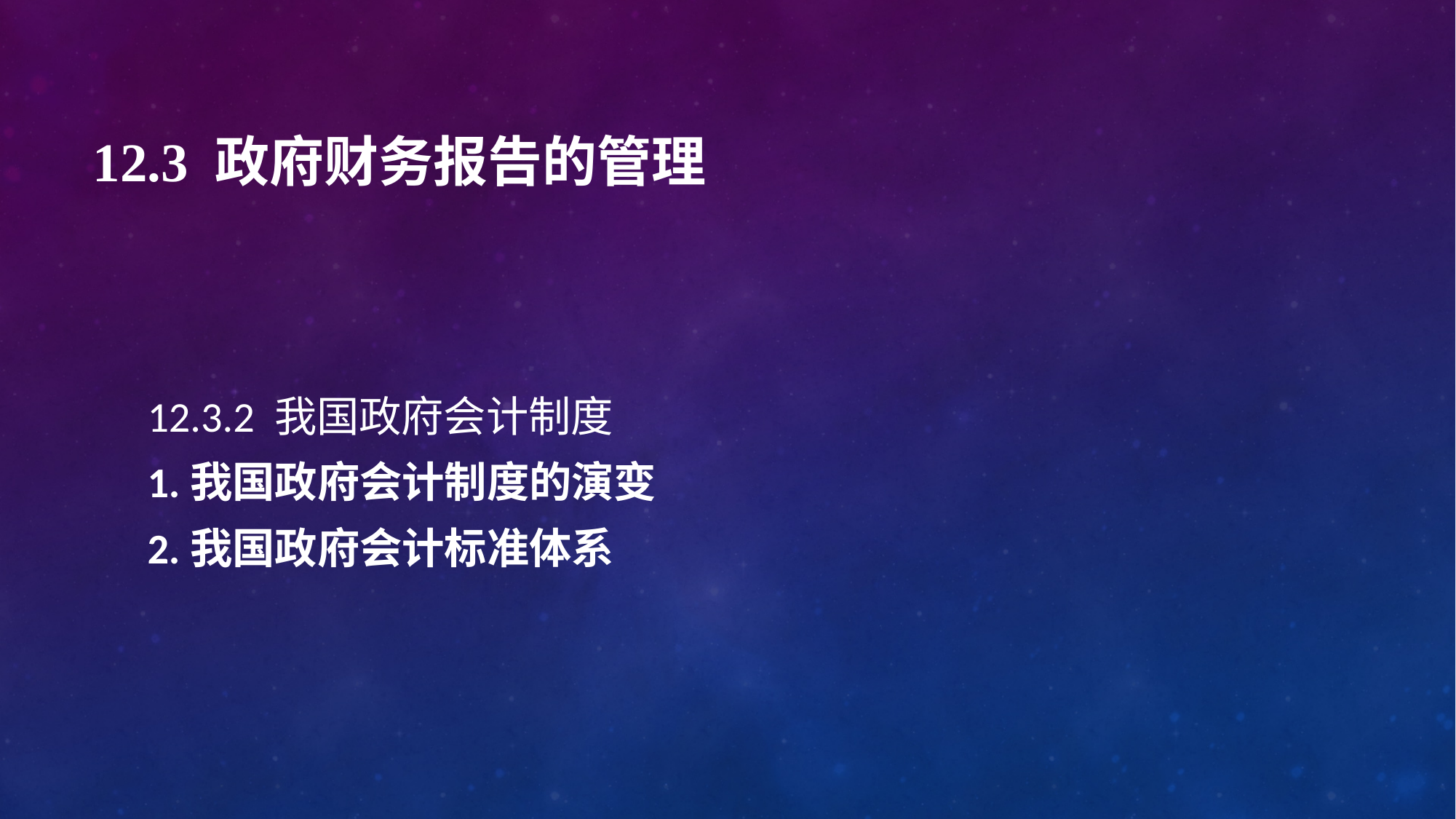

# 12.3 政府财务报告的管理
12.3.2 我国政府会计制度
1.我国政府会计制度的演变
2.我国政府会计标准体系